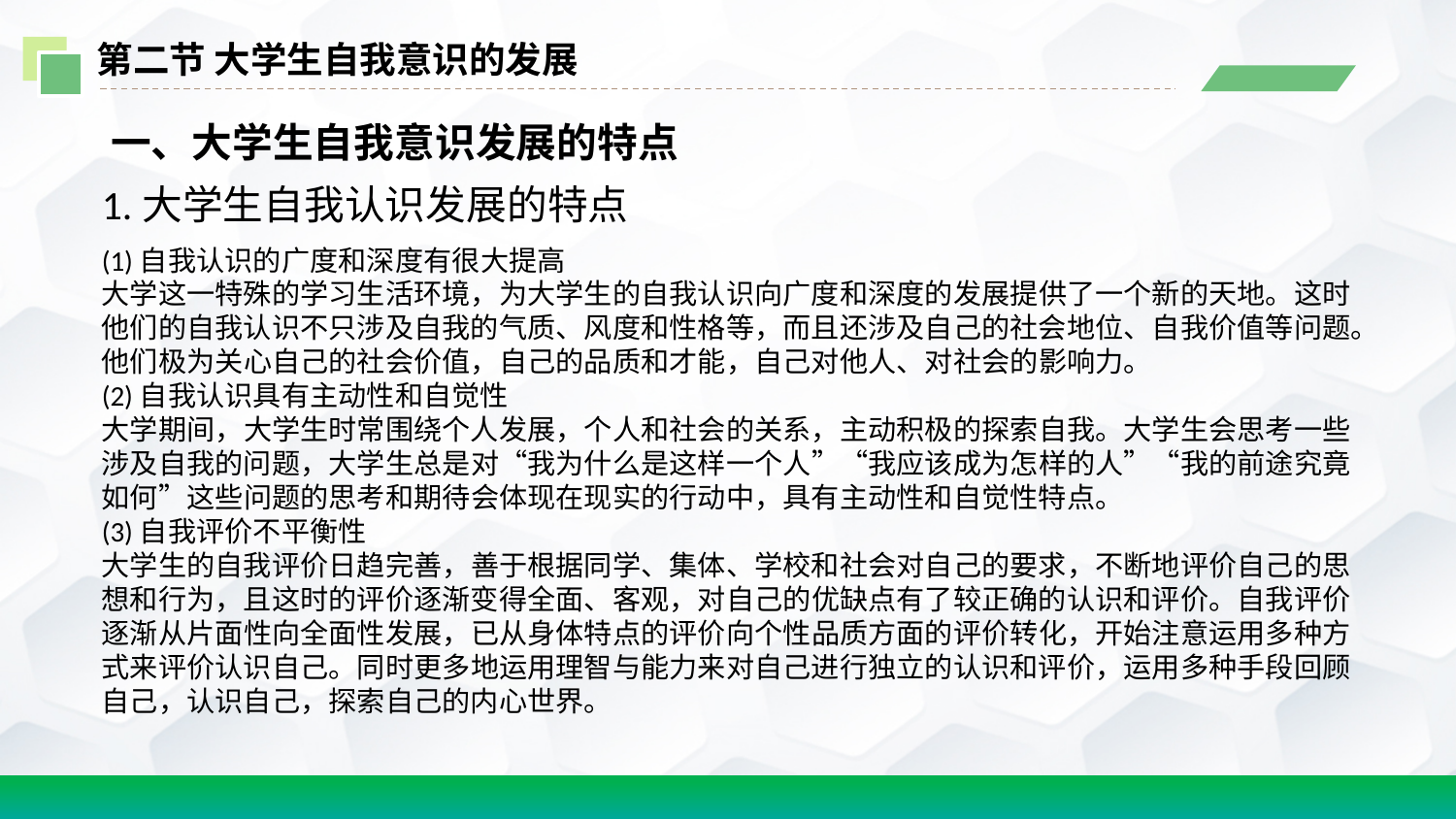

第二节 大学生自我意识的发展
 一、大学生自我意识发展的特点
1.大学生自我认识发展的特点
(1)自我认识的广度和深度有很大提高
大学这一特殊的学习生活环境，为大学生的自我认识向广度和深度的发展提供了一个新的天地。这时他们的自我认识不只涉及自我的气质、风度和性格等，而且还涉及自己的社会地位、自我价值等问题。他们极为关心自己的社会价值，自己的品质和才能，自己对他人、对社会的影响力。
(2)自我认识具有主动性和自觉性
大学期间，大学生时常围绕个人发展，个人和社会的关系，主动积极的探索自我。大学生会思考一些涉及自我的问题，大学生总是对“我为什么是这样一个人”“我应该成为怎样的人”“我的前途究竟如何”这些问题的思考和期待会体现在现实的行动中，具有主动性和自觉性特点。
(3)自我评价不平衡性
大学生的自我评价日趋完善，善于根据同学、集体、学校和社会对自己的要求，不断地评价自己的思想和行为，且这时的评价逐渐变得全面、客观，对自己的优缺点有了较正确的认识和评价。自我评价逐渐从片面性向全面性发展，已从身体特点的评价向个性品质方面的评价转化，开始注意运用多种方式来评价认识自己。同时更多地运用理智与能力来对自己进行独立的认识和评价，运用多种手段回顾自己，认识自己，探索自己的内心世界。